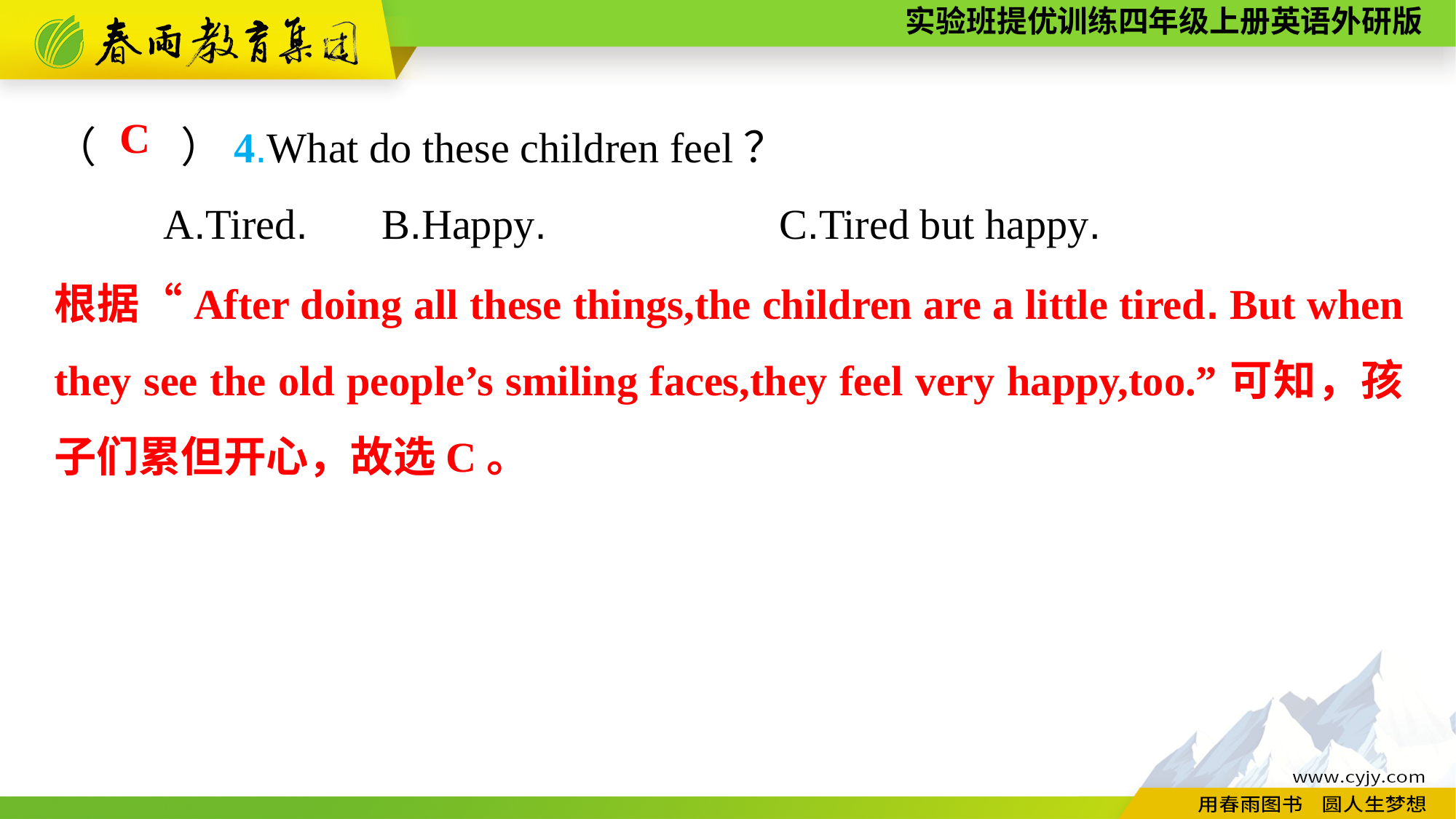

（　　）4.What do these children feel？
	A.Tired.	B.Happy.　　　　　C.Tired but happy.

C
根据“After doing all these things,the children are a little tired. But when they see the old people’s smiling faces,they feel very happy,too.”可知，孩子们累但开心，故选C。